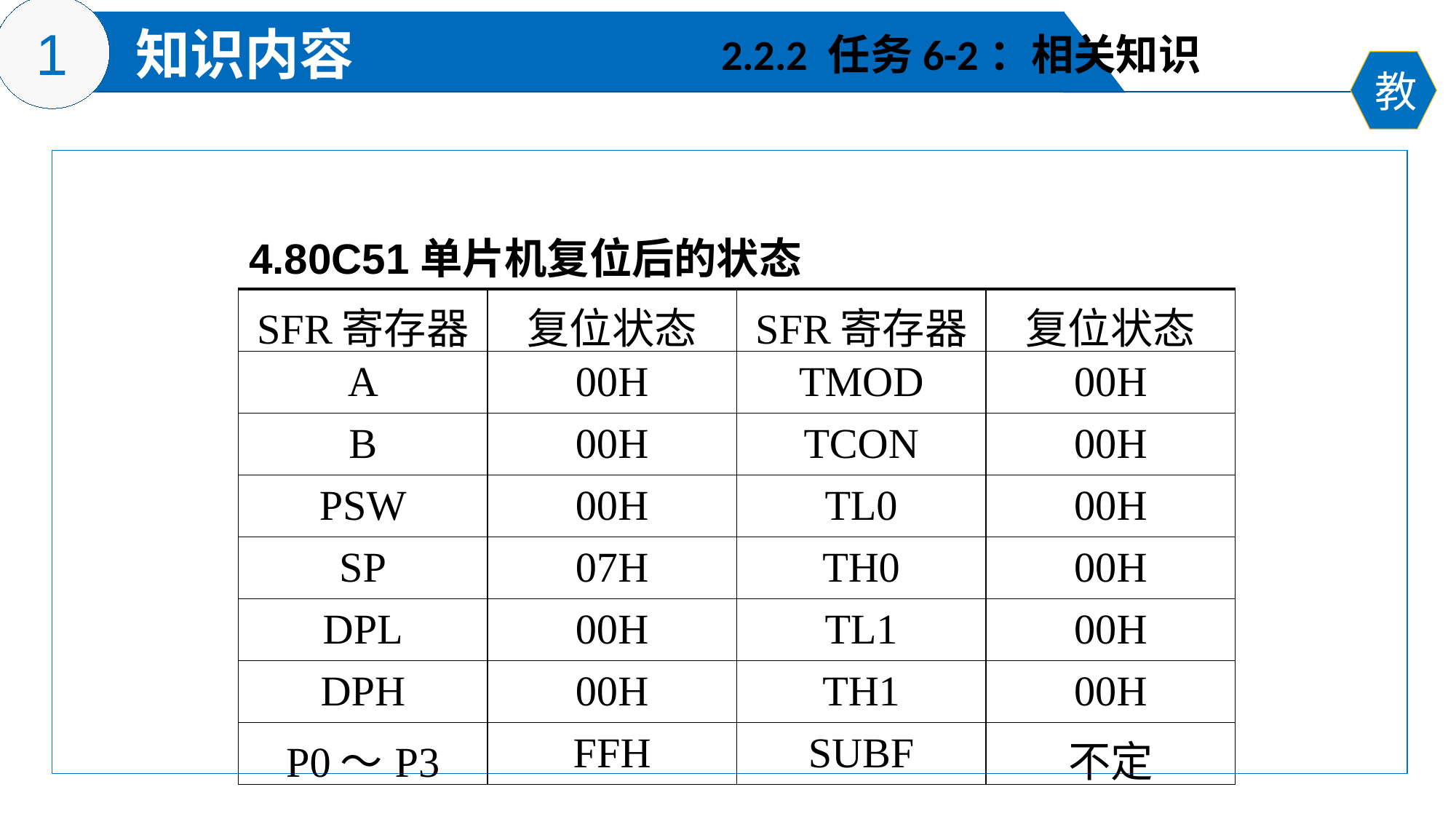

2.2.2 任务6-2：相关知识
4.80C51单片机复位后的状态
| SFR寄存器 | 复位状态 | SFR寄存器 | 复位状态 |
| --- | --- | --- | --- |
| A | 00H | TMOD | 00H |
| B | 00H | TCON | 00H |
| PSW | 00H | TL0 | 00H |
| SP | 07H | TH0 | 00H |
| DPL | 00H | TL1 | 00H |
| DPH | 00H | TH1 | 00H |
| P0～P3 | FFH | SUBF | 不定 |